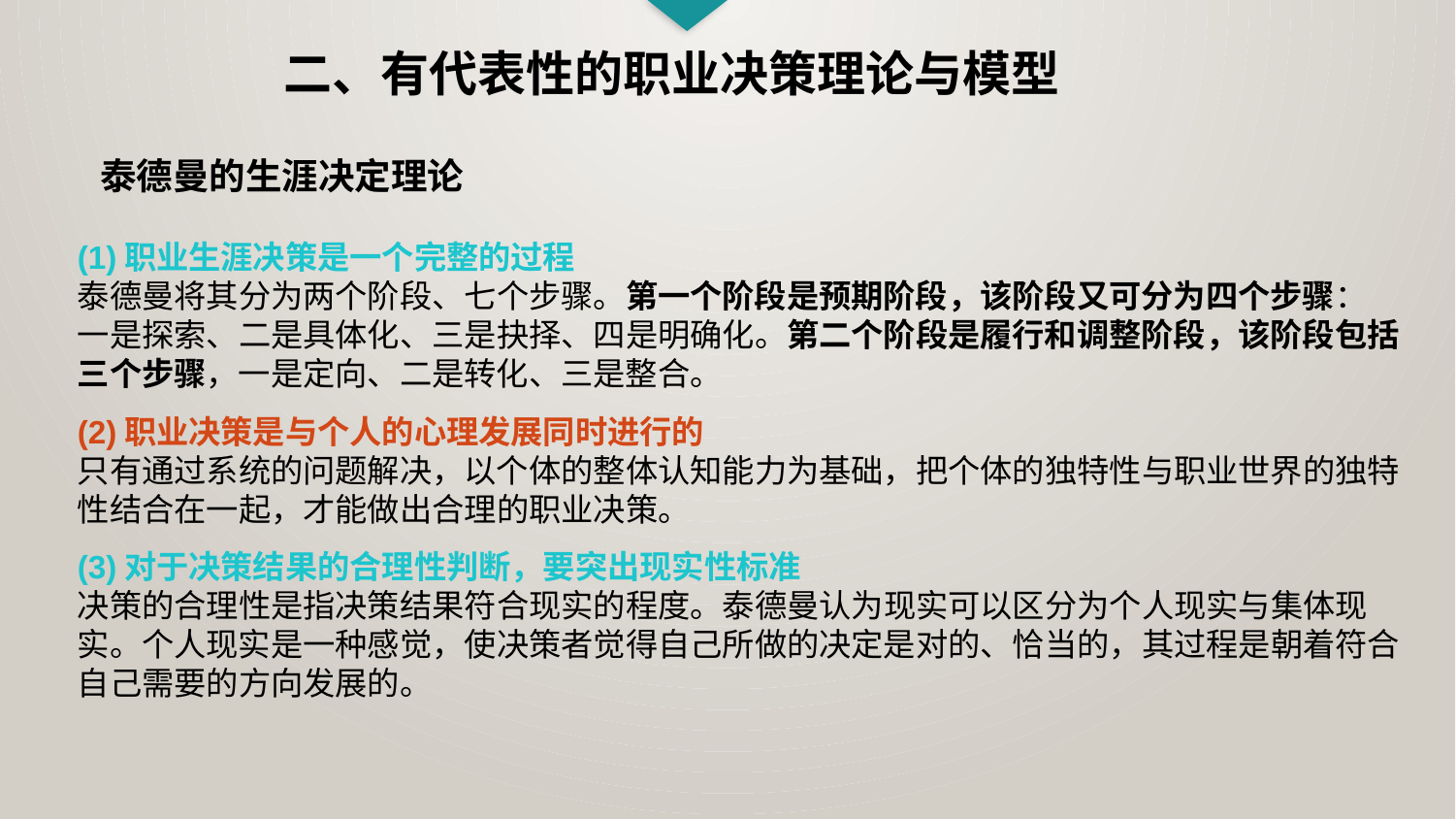

二、有代表性的职业决策理论与模型
泰德曼的生涯决定理论
(1)职业生涯决策是一个完整的过程
泰德曼将其分为两个阶段、七个步骤。第一个阶段是预期阶段，该阶段又可分为四个步骤：
一是探索、二是具体化、三是抉择、四是明确化。第二个阶段是履行和调整阶段，该阶段包括三个步骤，一是定向、二是转化、三是整合。
(2)职业决策是与个人的心理发展同时进行的
只有通过系统的问题解决，以个体的整体认知能力为基础，把个体的独特性与职业世界的独特性结合在一起，才能做出合理的职业决策。
(3)对于决策结果的合理性判断，要突出现实性标准
决策的合理性是指决策结果符合现实的程度。泰德曼认为现实可以区分为个人现实与集体现实。个人现实是一种感觉，使决策者觉得自己所做的决定是对的、恰当的，其过程是朝着符合自己需要的方向发展的。
19